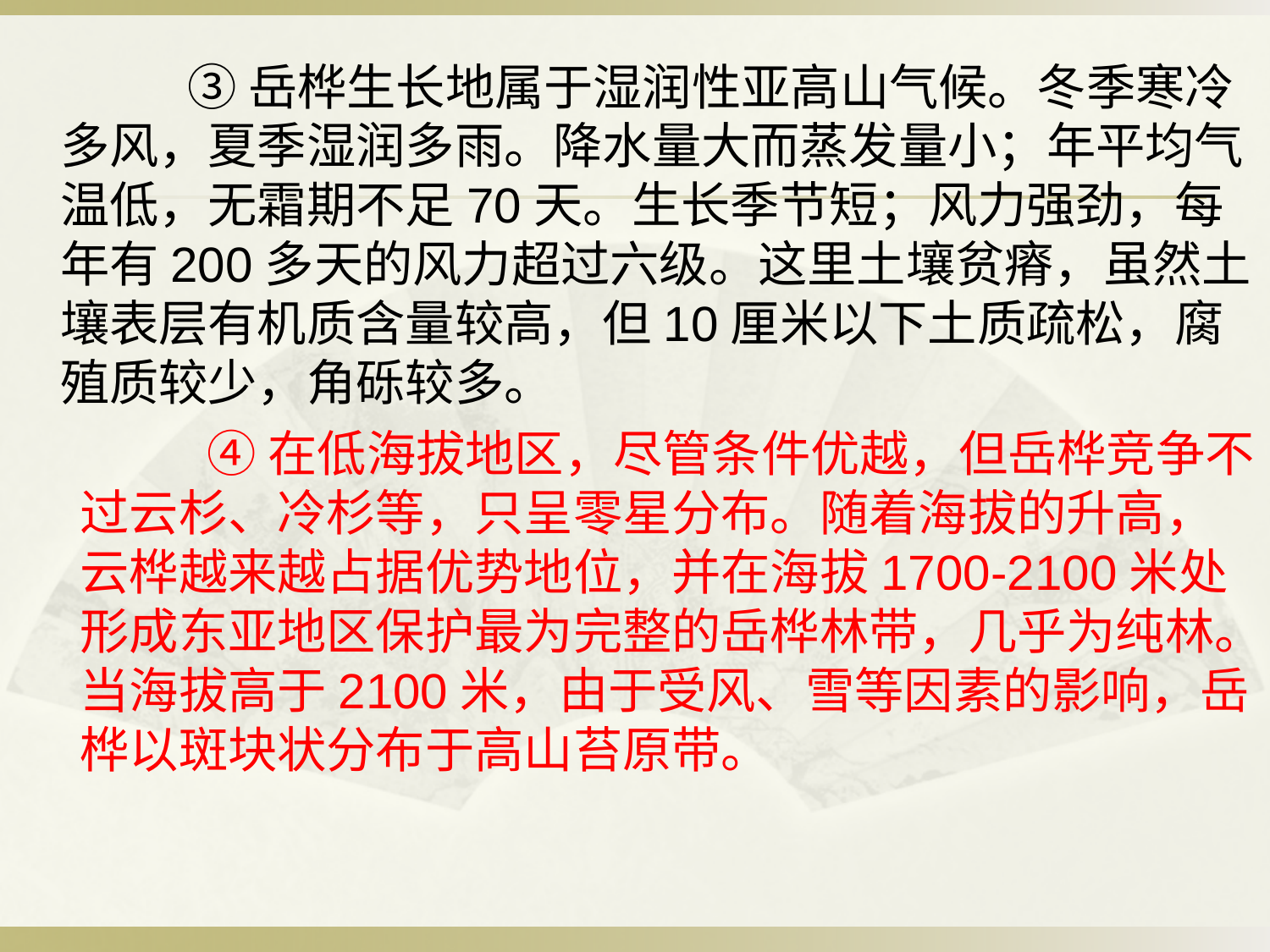

③岳桦生长地属于湿润性亚高山气候。冬季寒冷多风，夏季湿润多雨。降水量大而蒸发量小；年平均气温低，无霜期不足70天。生长季节短；风力强劲，每年有200多天的风力超过六级。这里土壤贫瘠，虽然土壤表层有机质含量较高，但10厘米以下土质疏松，腐殖质较少，角砾较多。

		④在低海拔地区，尽管条件优越，但岳桦竞争不过云杉、冷杉等，只呈零星分布。随着海拔的升高，云桦越来越占据优势地位，并在海拔1700-2100米处形成东亚地区保护最为完整的岳桦林带，几乎为纯林。当海拔高于2100米，由于受风、雪等因素的影响，岳桦以斑块状分布于高山苔原带。